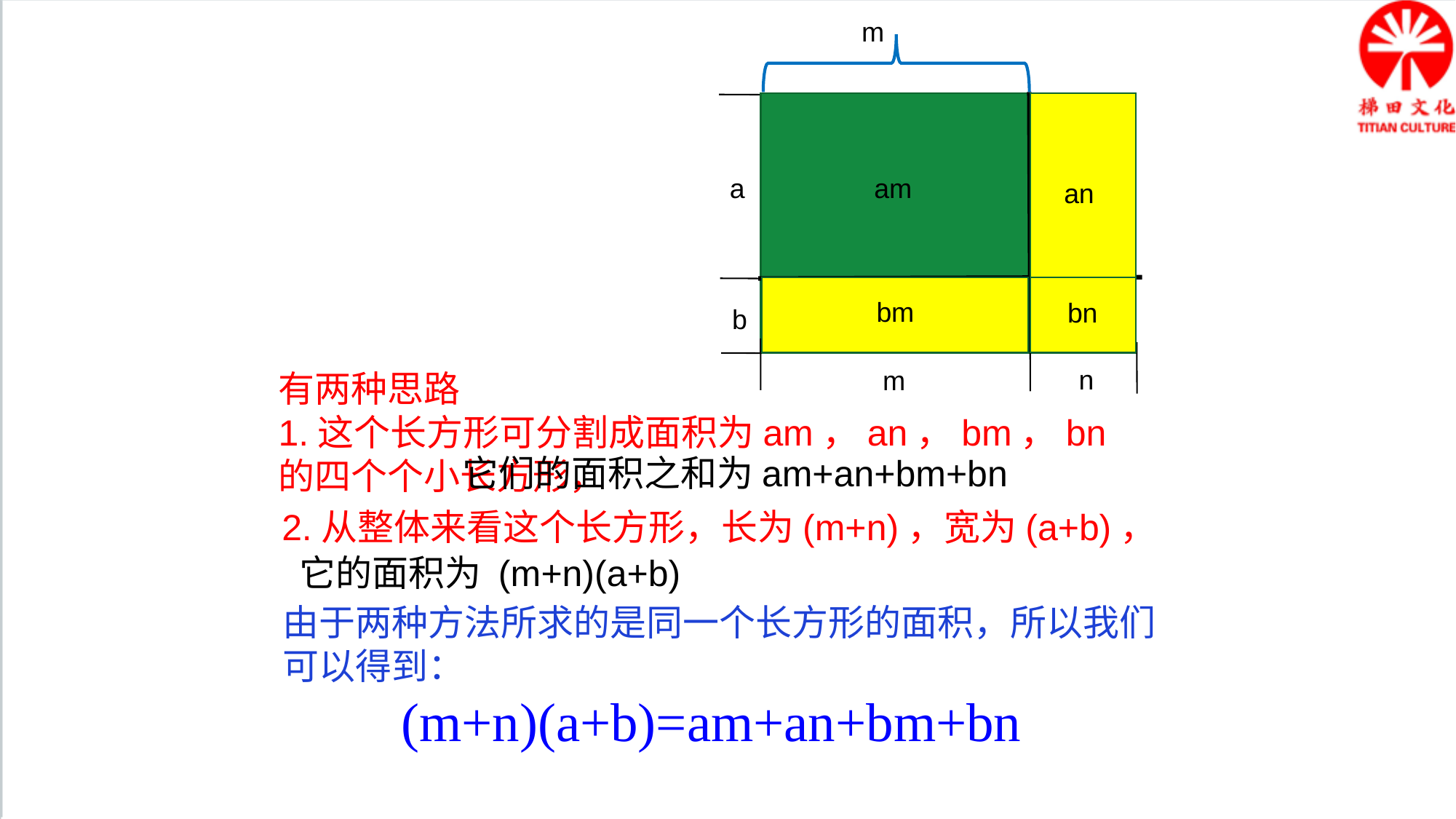

m

am
a
an

bm
bn
b
n
m
有两种思路
1.这个长方形可分割成面积为am，an，bm，bn的四个个小长方形，
它们的面积之和为am+an+bm+bn
2.从整体来看这个长方形，长为(m+n)，宽为(a+b)，
它的面积为 (m+n)(a+b)
由于两种方法所求的是同一个长方形的面积，所以我们可以得到：
             (m+n)(a+b)=am+an+bm+bn